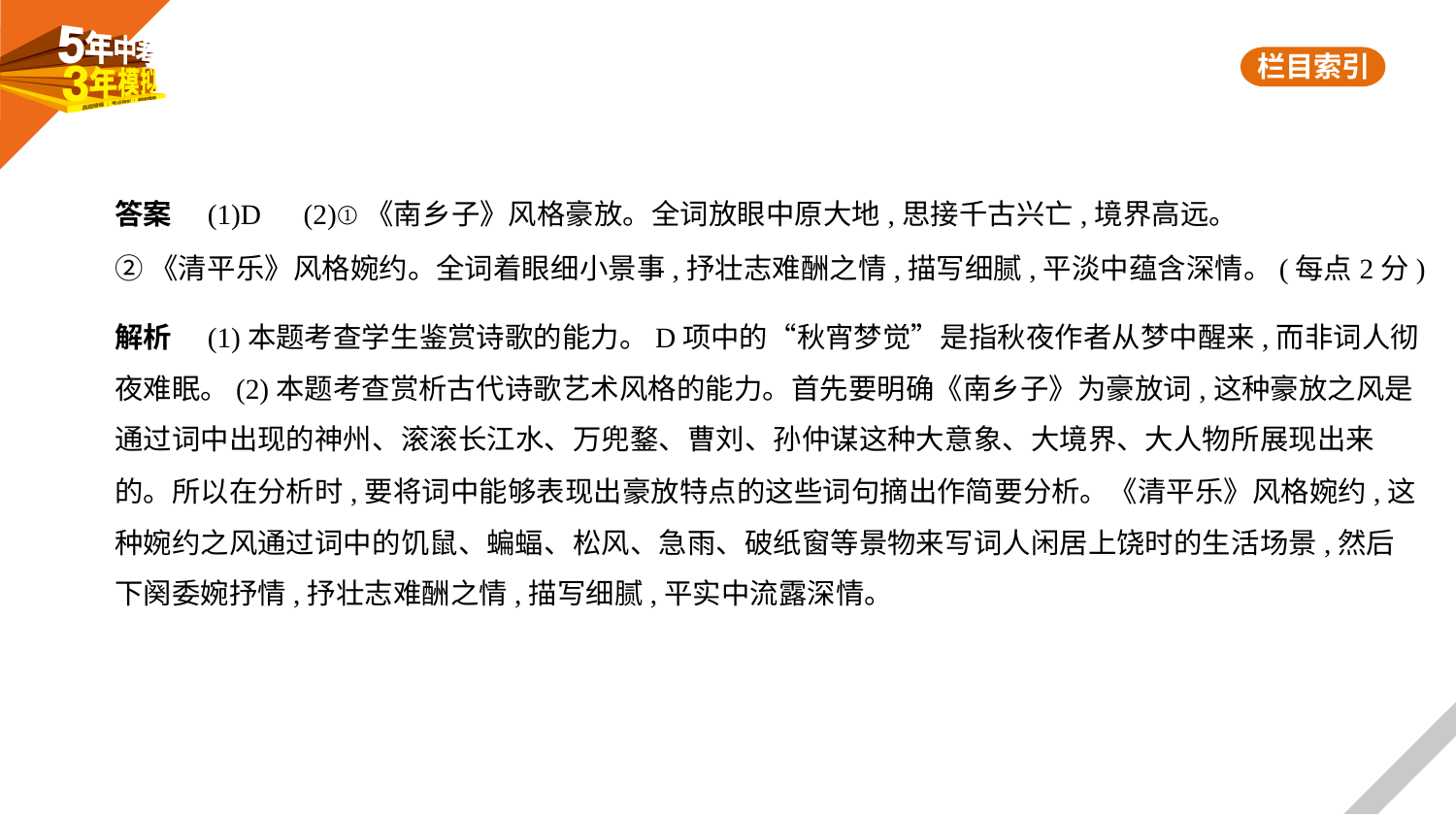

答案　(1)D　(2)①《南乡子》风格豪放。全词放眼中原大地,思接千古兴亡,境界高远。
②《清平乐》风格婉约。全词着眼细小景事,抒壮志难酬之情,描写细腻,平淡中蕴含深情。(每点2分)
解析　(1)本题考查学生鉴赏诗歌的能力。D项中的“秋宵梦觉”是指秋夜作者从梦中醒来,而非词人彻
夜难眠。(2)本题考查赏析古代诗歌艺术风格的能力。首先要明确《南乡子》为豪放词,这种豪放之风是
通过词中出现的神州、滚滚长江水、万兜鍪、曹刘、孙仲谋这种大意象、大境界、大人物所展现出来
的。所以在分析时,要将词中能够表现出豪放特点的这些词句摘出作简要分析。《清平乐》风格婉约,这
种婉约之风通过词中的饥鼠、蝙蝠、松风、急雨、破纸窗等景物来写词人闲居上饶时的生活场景,然后
下阕委婉抒情,抒壮志难酬之情,描写细腻,平实中流露深情。